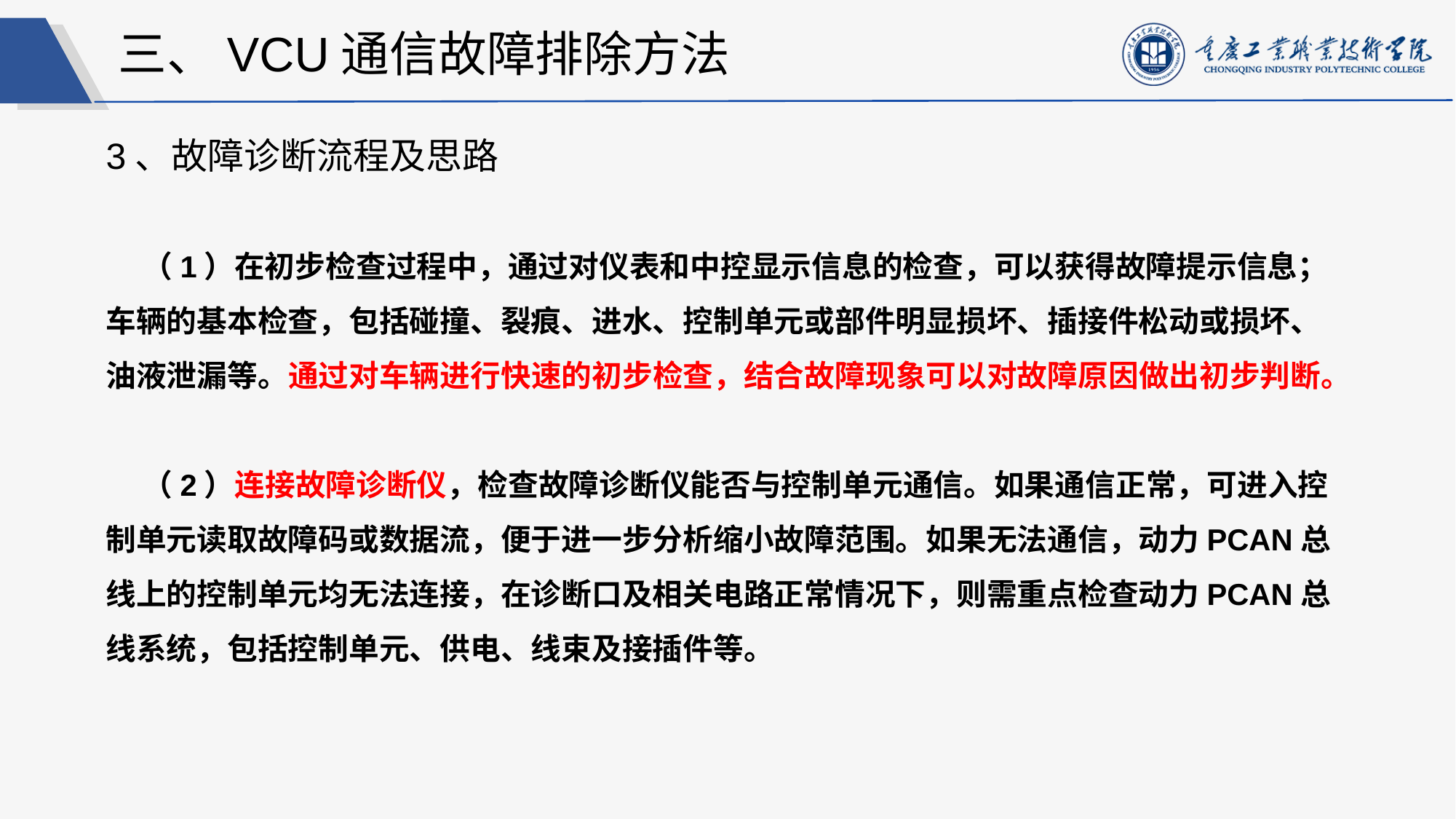

三、VCU通信故障排除方法
3、故障诊断流程及思路
（1）在初步检查过程中，通过对仪表和中控显示信息的检查，可以获得故障提示信息；车辆的基本检查，包括碰撞、裂痕、进水、控制单元或部件明显损坏、插接件松动或损坏、油液泄漏等。通过对车辆进行快速的初步检查，结合故障现象可以对故障原因做出初步判断。

（2）连接故障诊断仪，检查故障诊断仪能否与控制单元通信。如果通信正常，可进入控制单元读取故障码或数据流，便于进一步分析缩小故障范围。如果无法通信，动力PCAN总线上的控制单元均无法连接，在诊断口及相关电路正常情况下，则需重点检查动力PCAN总线系统，包括控制单元、供电、线束及接插件等。